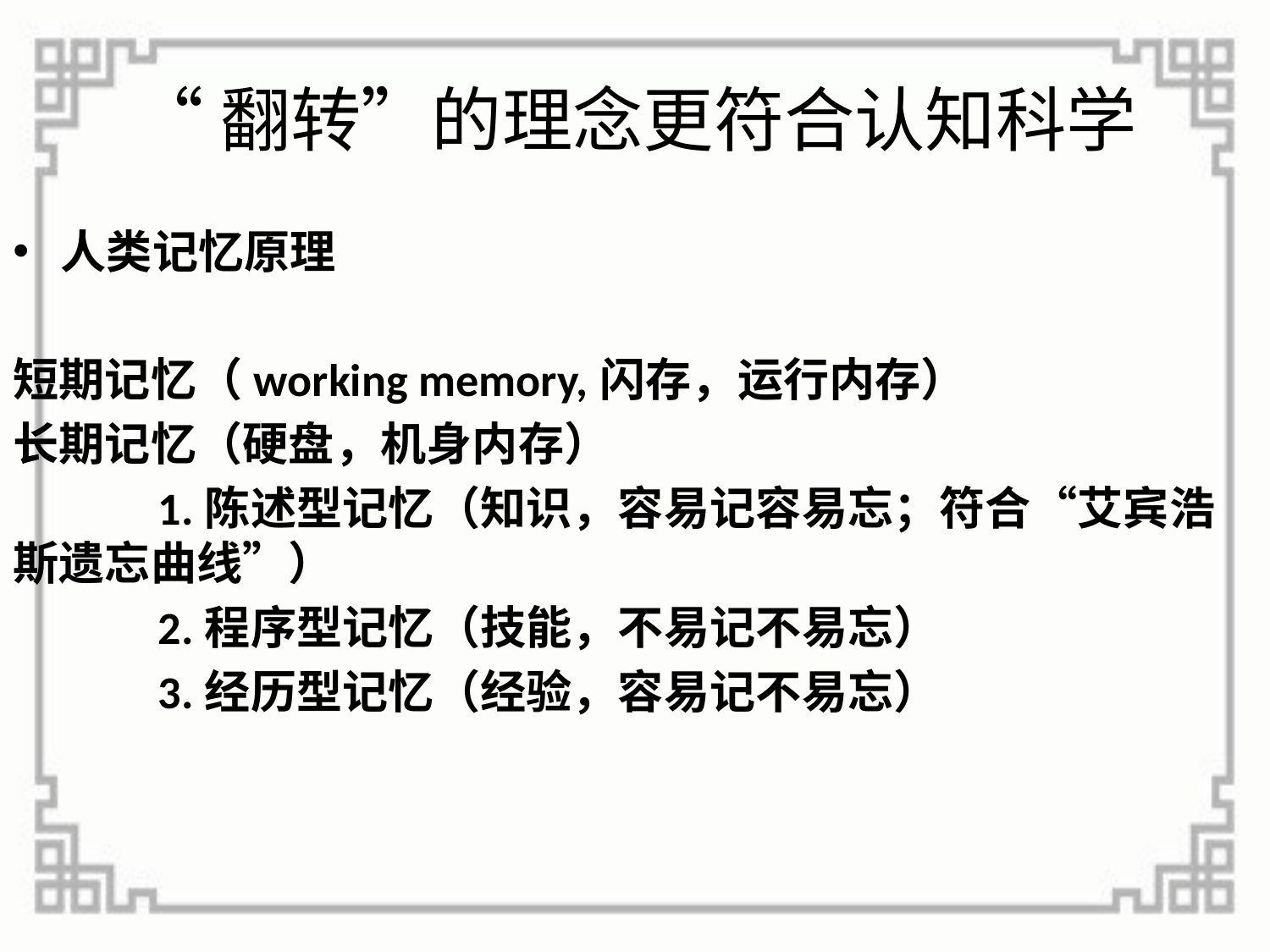

# “翻转”的理念更符合认知科学
人类记忆原理

短期记忆（working memory,闪存，运行内存）
长期记忆（硬盘，机身内存）
              1.陈述型记忆（知识，容易记容易忘；符合“艾宾浩斯遗忘曲线”）
              2.程序型记忆（技能，不易记不易忘）
              3.经历型记忆（经验，容易记不易忘）